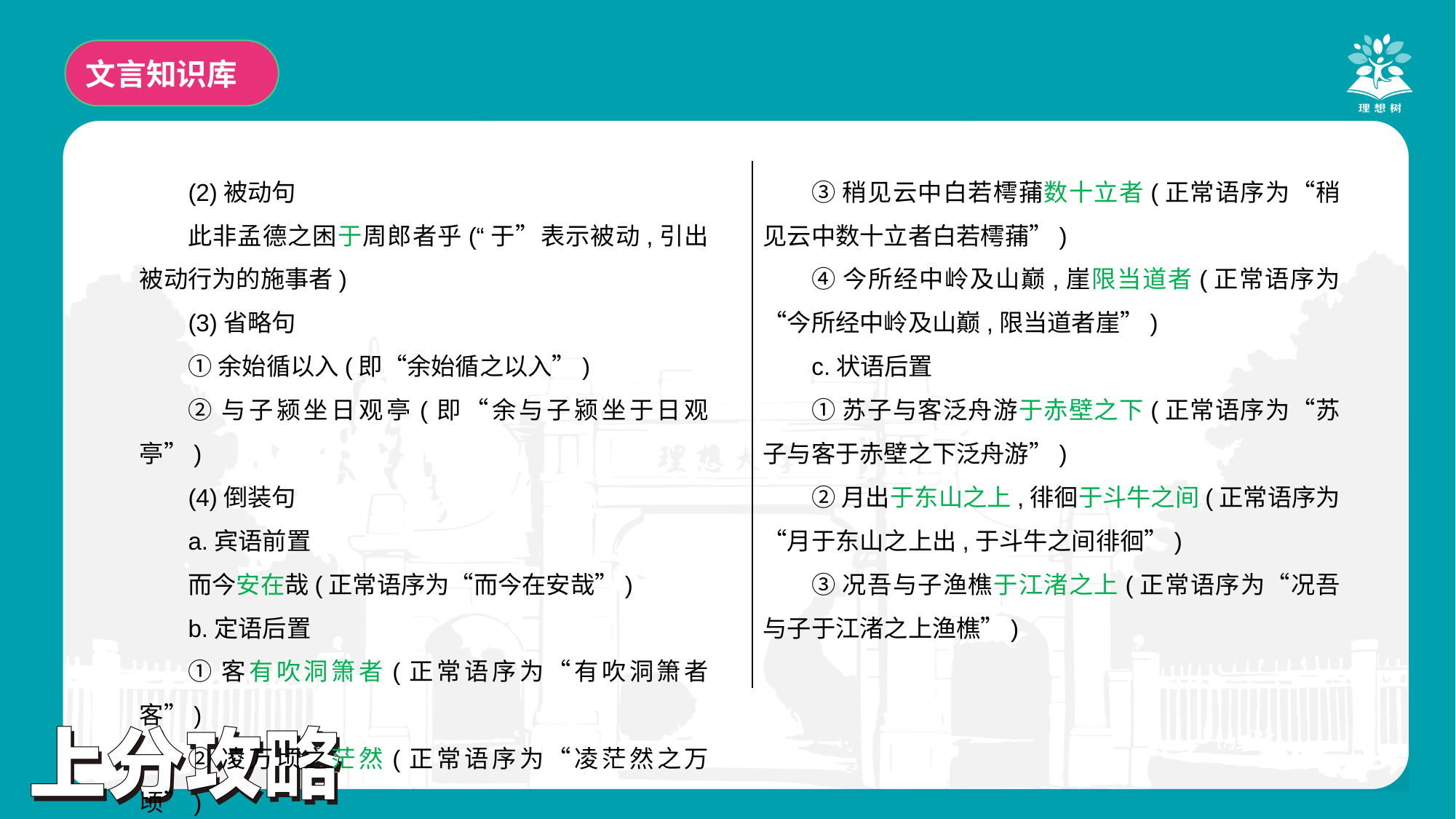

文言知识库
(2)被动句
此非孟德之困于周郎者乎(“于”表示被动,引出被动行为的施事者)
(3)省略句
①余始循以入(即“余始循之以入”)
②与子颍坐日观亭(即“余与子颍坐于日观亭”)
(4)倒装句
a.宾语前置
而今安在哉(正常语序为“而今在安哉”)
b.定语后置
①客有吹洞箫者(正常语序为“有吹洞箫者客”)
②凌万顷之茫然(正常语序为“凌茫然之万顷”)
③稍见云中白若樗蒱数十立者(正常语序为“稍见云中数十立者白若樗蒱”)
④今所经中岭及山巅,崖限当道者(正常语序为“今所经中岭及山巅,限当道者崖”)
c.状语后置
①苏子与客泛舟游于赤壁之下(正常语序为“苏子与客于赤壁之下泛舟游”)
②月出于东山之上,徘徊于斗牛之间(正常语序为“月于东山之上出,于斗牛之间徘徊”)
③况吾与子渔樵于江渚之上(正常语序为“况吾与子于江渚之上渔樵”)